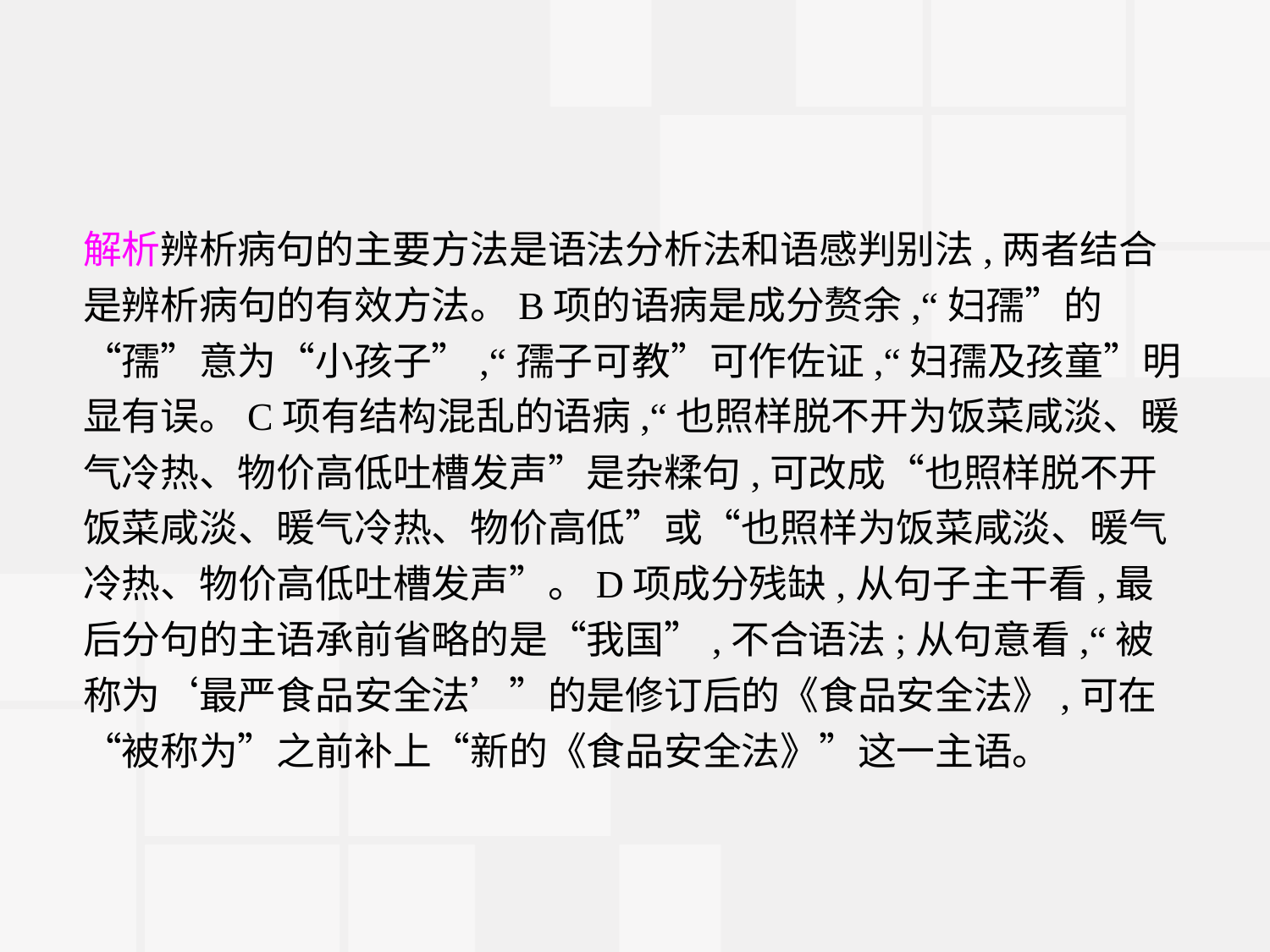

解析辨析病句的主要方法是语法分析法和语感判别法,两者结合是辨析病句的有效方法。B项的语病是成分赘余,“妇孺”的“孺”意为“小孩子”,“孺子可教”可作佐证,“妇孺及孩童”明显有误。C项有结构混乱的语病,“也照样脱不开为饭菜咸淡、暖气冷热、物价高低吐槽发声”是杂糅句,可改成“也照样脱不开饭菜咸淡、暖气冷热、物价高低”或“也照样为饭菜咸淡、暖气冷热、物价高低吐槽发声”。D项成分残缺,从句子主干看,最后分句的主语承前省略的是“我国”,不合语法;从句意看,“被称为‘最严食品安全法’”的是修订后的《食品安全法》,可在“被称为”之前补上“新的《食品安全法》”这一主语。